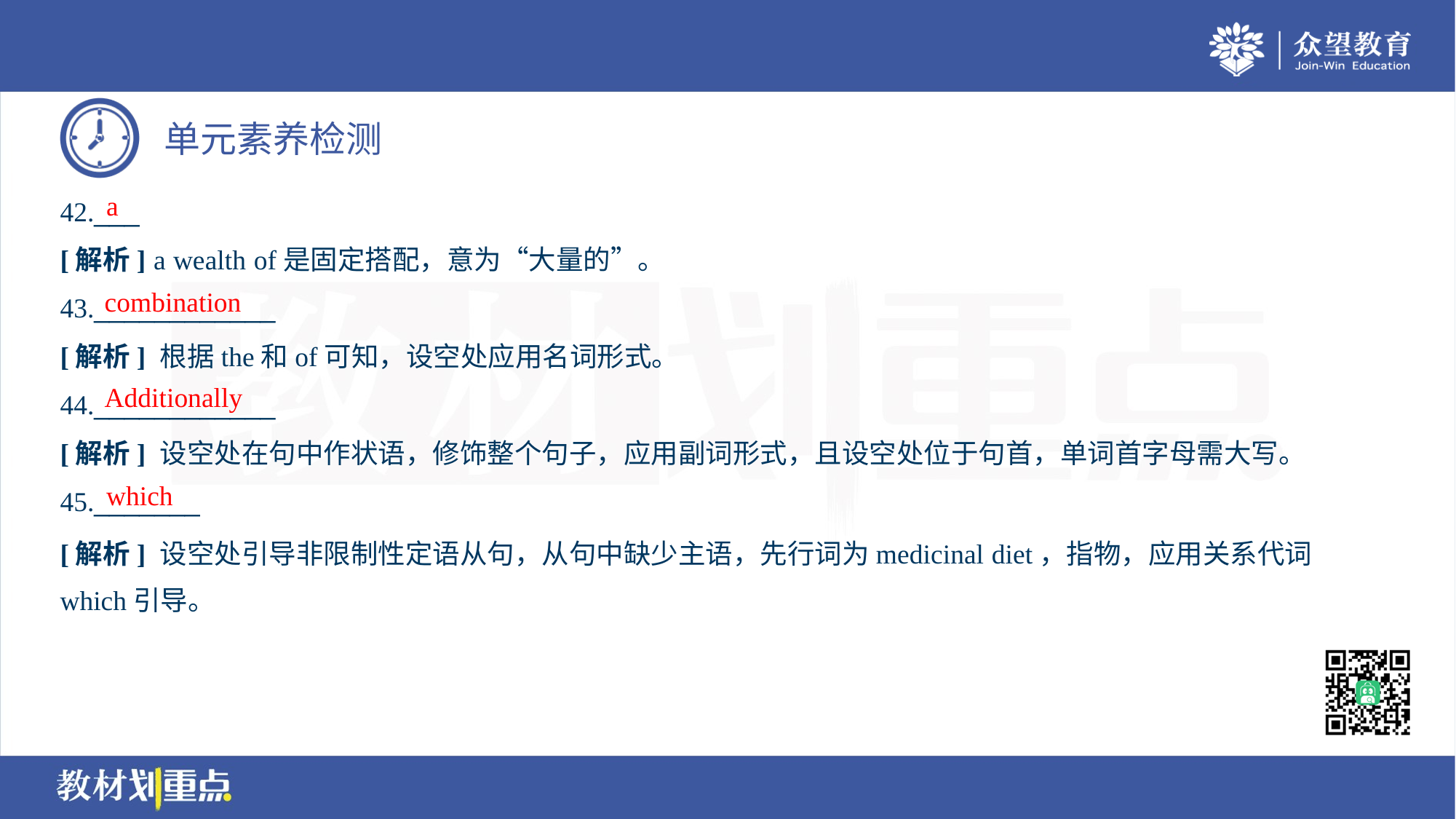

a
42.___
[解析] a wealth of是固定搭配，意为“大量的”。
combination
43.____________
[解析] 根据the和of可知，设空处应用名词形式。
Additionally
44.____________
[解析] 设空处在句中作状语，修饰整个句子，应用副词形式，且设空处位于句首，单词首字母需大写。
which
45._______
[解析] 设空处引导非限制性定语从句，从句中缺少主语，先行词为medicinal diet，指物，应用关系代词
which引导。